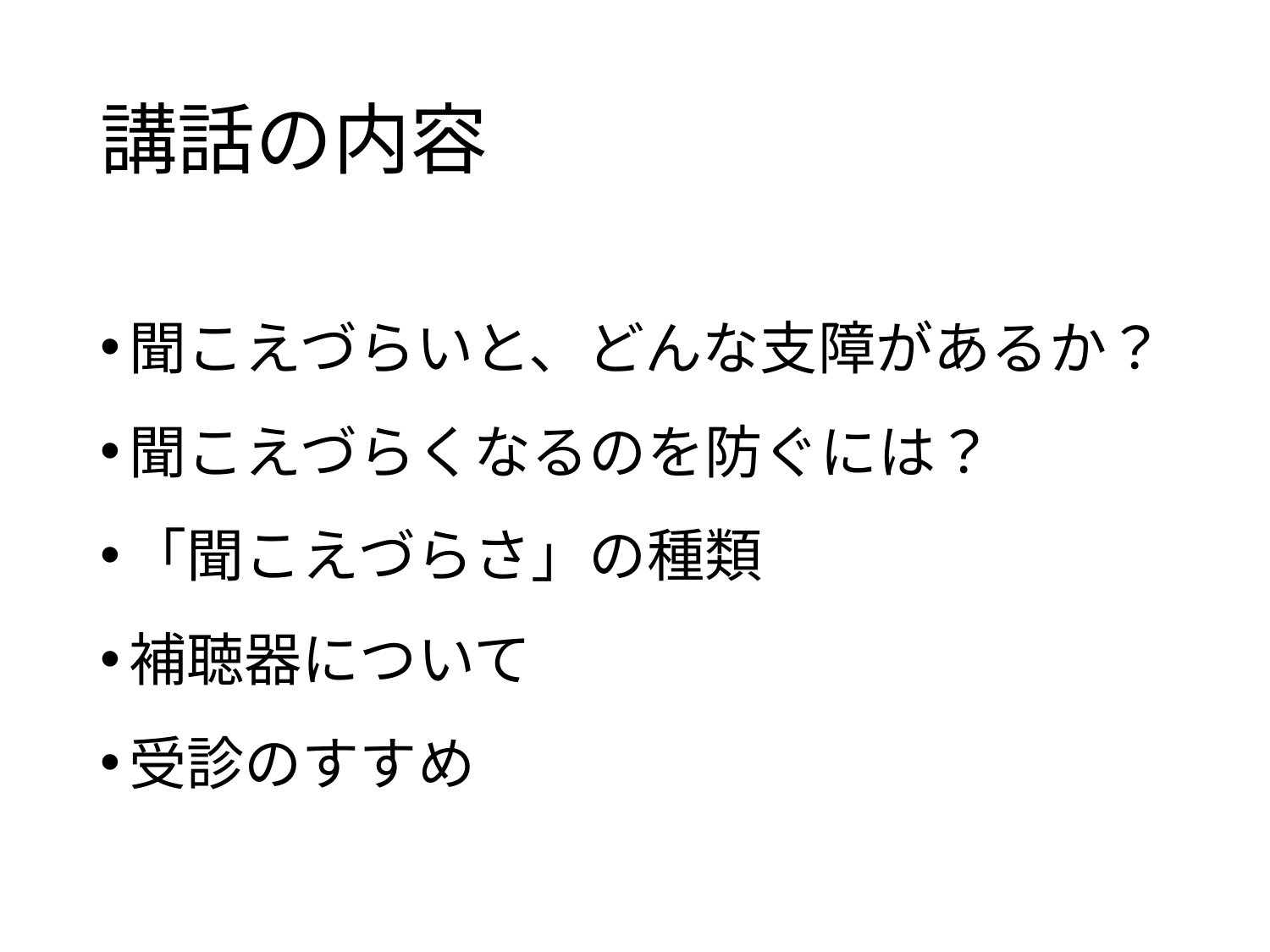

# 講話の内容
聞こえづらいと、どんな支障があるか？
聞こえづらくなるのを防ぐには？
「聞こえづらさ」の種類
補聴器について
受診のすすめ